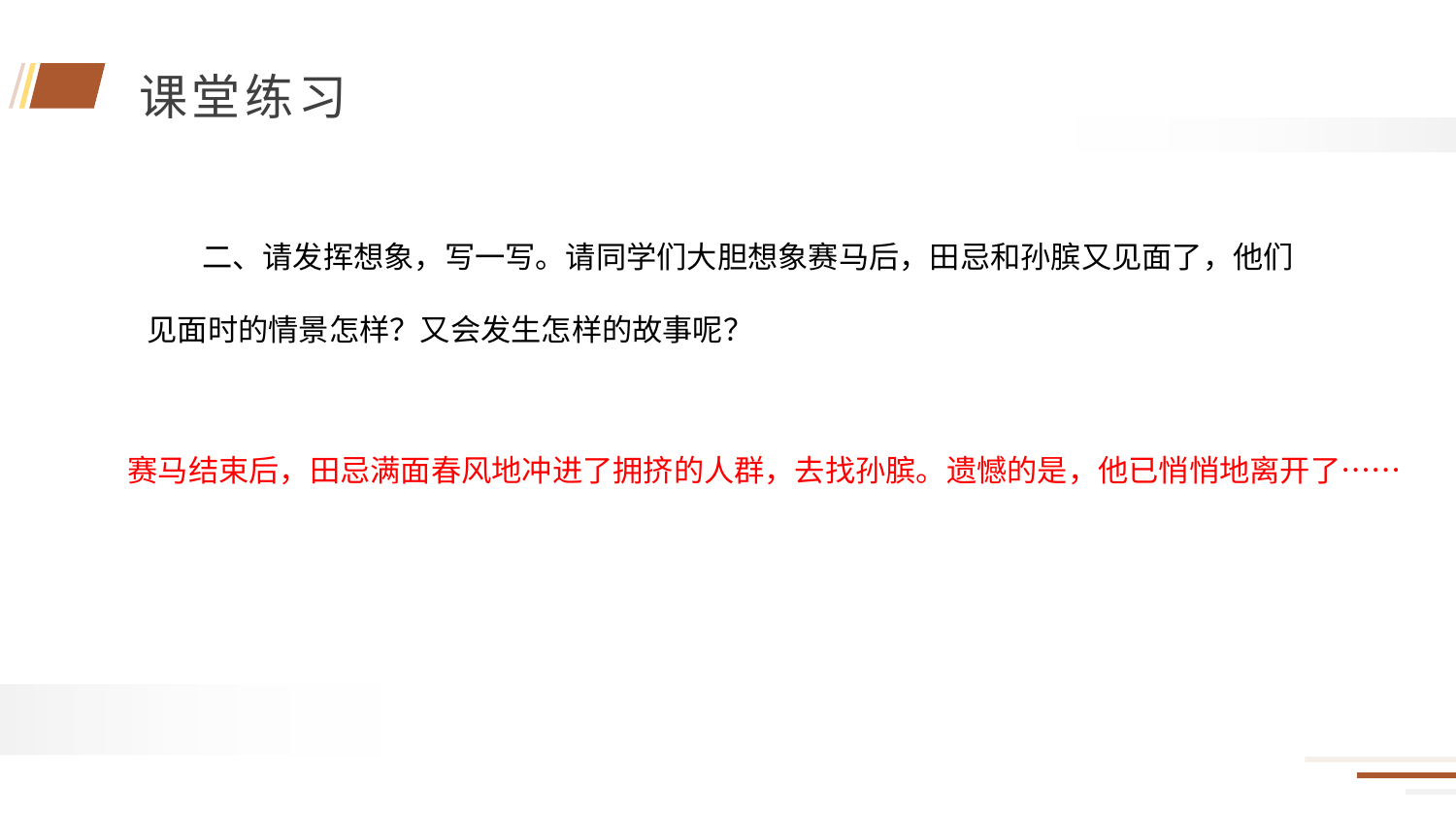

二、请发挥想象，写一写。请同学们大胆想象赛马后，田忌和孙膑又见面了，他们见面时的情景怎样？又会发生怎样的故事呢？

       赛马结束后，田忌满面春风地冲进了拥挤的人群，去找孙膑。遗憾的是，他已悄悄地离开了……